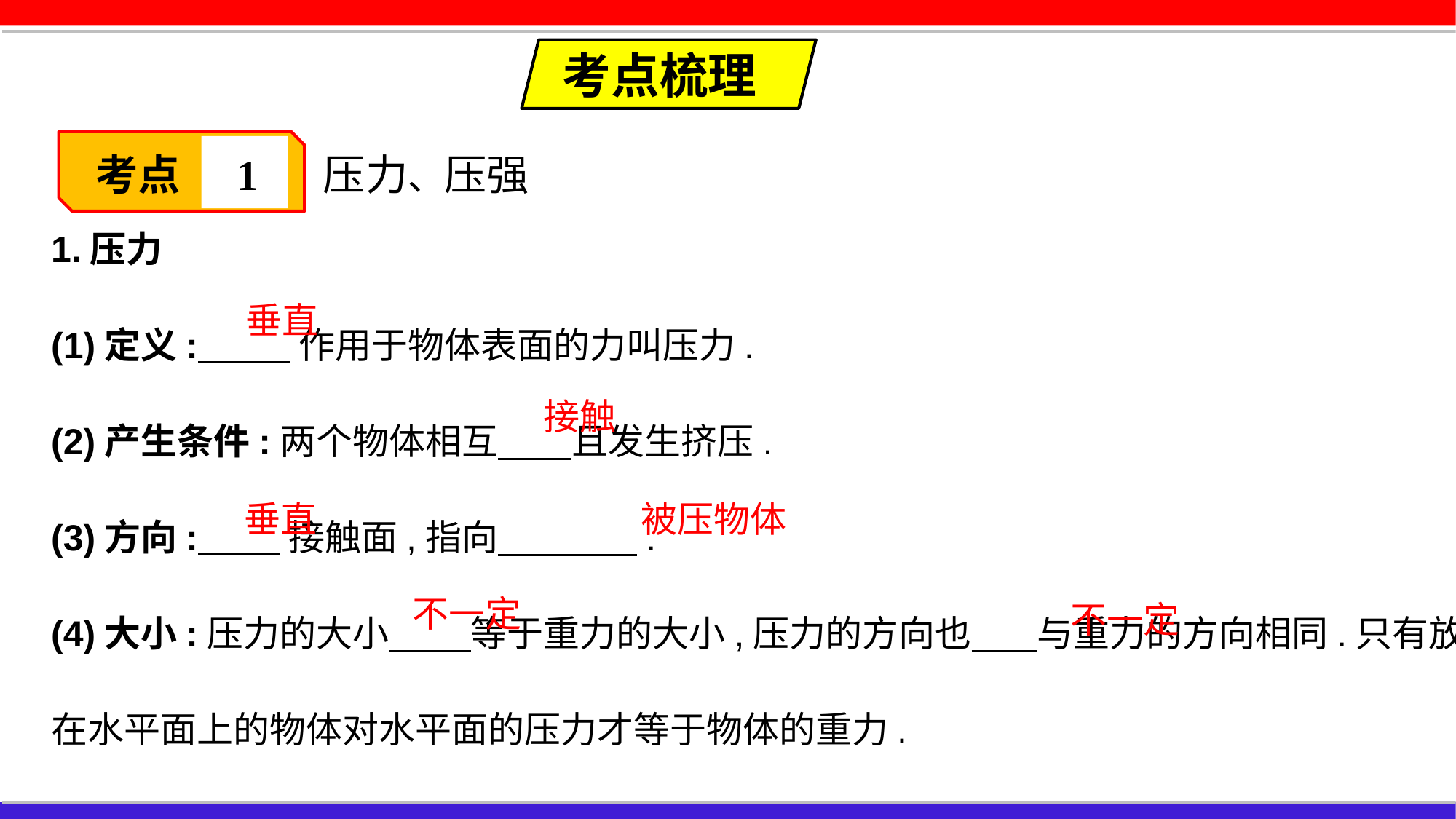

考点梳理

考点
1
压力、压强
1.压力
(1)定义:         作用于物体表面的力叫压力.
(2)产生条件:两个物体相互         且发生挤压.
(3)方向:        接触面,指向                 .
(4)大小:压力的大小          等于重力的大小,压力的方向也        与重力的方向相同.只有放在水平面上的物体对水平面的压力才等于物体的重力.
垂直
接触
垂直
被压物体
不一定
不一定